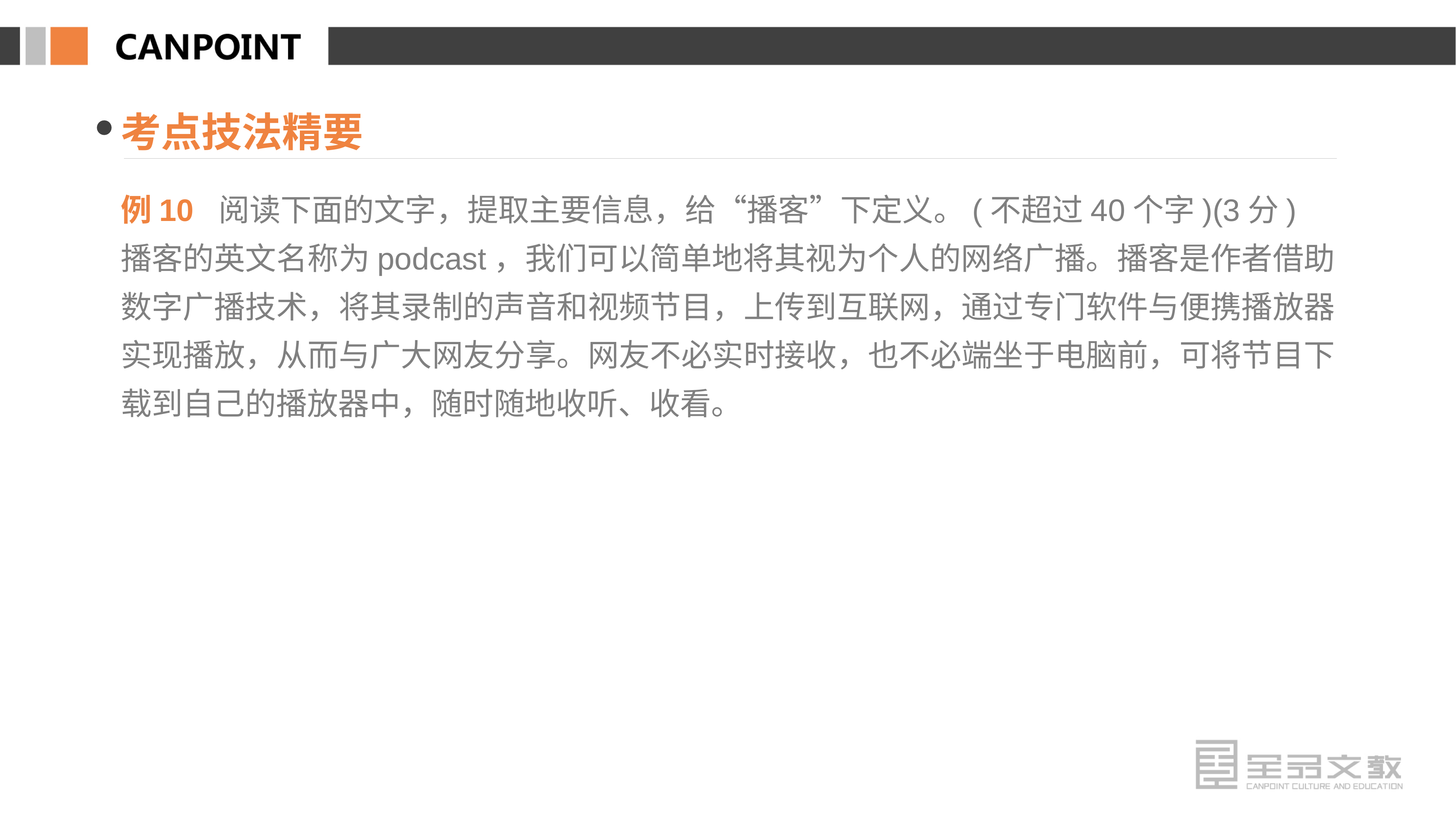

考点技法精要

例10  阅读下面的文字，提取主要信息，给“播客”下定义。(不超过40个字)(3分)
播客的英文名称为podcast，我们可以简单地将其视为个人的网络广播。播客是作者借助数字广播技术，将其录制的声音和视频节目，上传到互联网，通过专门软件与便携播放器实现播放，从而与广大网友分享。网友不必实时接收，也不必端坐于电脑前，可将节目下载到自己的播放器中，随时随地收听、收看。